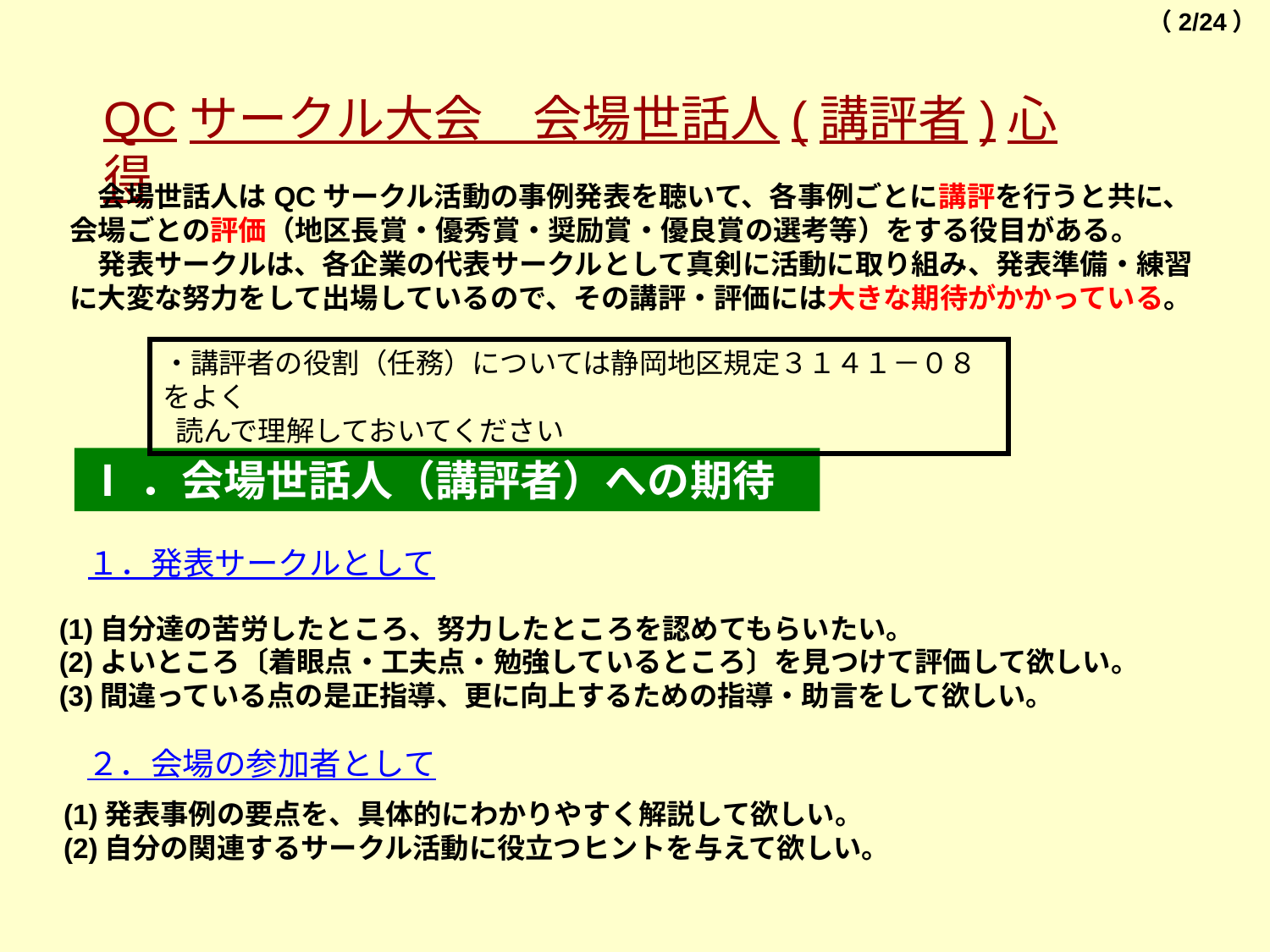

（2/24）
QCサークル大会　会場世話人(講評者)心得
　会場世話人はQCサークル活動の事例発表を聴いて、各事例ごとに講評を行うと共に、
会場ごとの評価（地区長賞・優秀賞・奨励賞・優良賞の選考等）をする役目がある。
　発表サークルは、各企業の代表サークルとして真剣に活動に取り組み、発表準備・練習
に大変な努力をして出場しているので、その講評・評価には大きな期待がかかっている。
・講評者の役割（任務）については静岡地区規定３１４１－０８をよく
  読んで理解しておいてください
Ⅰ．会場世話人（講評者）への期待
１．発表サークルとして
(1)自分達の苦労したところ、努力したところを認めてもらいたい。
(2)よいところ〔着眼点・工夫点・勉強しているところ〕を見つけて評価して欲しい。
(3)間違っている点の是正指導、更に向上するための指導・助言をして欲しい。
２．会場の参加者として
(1)発表事例の要点を、具体的にわかりやすく解説して欲しい。
(2)自分の関連するサークル活動に役立つヒントを与えて欲しい。